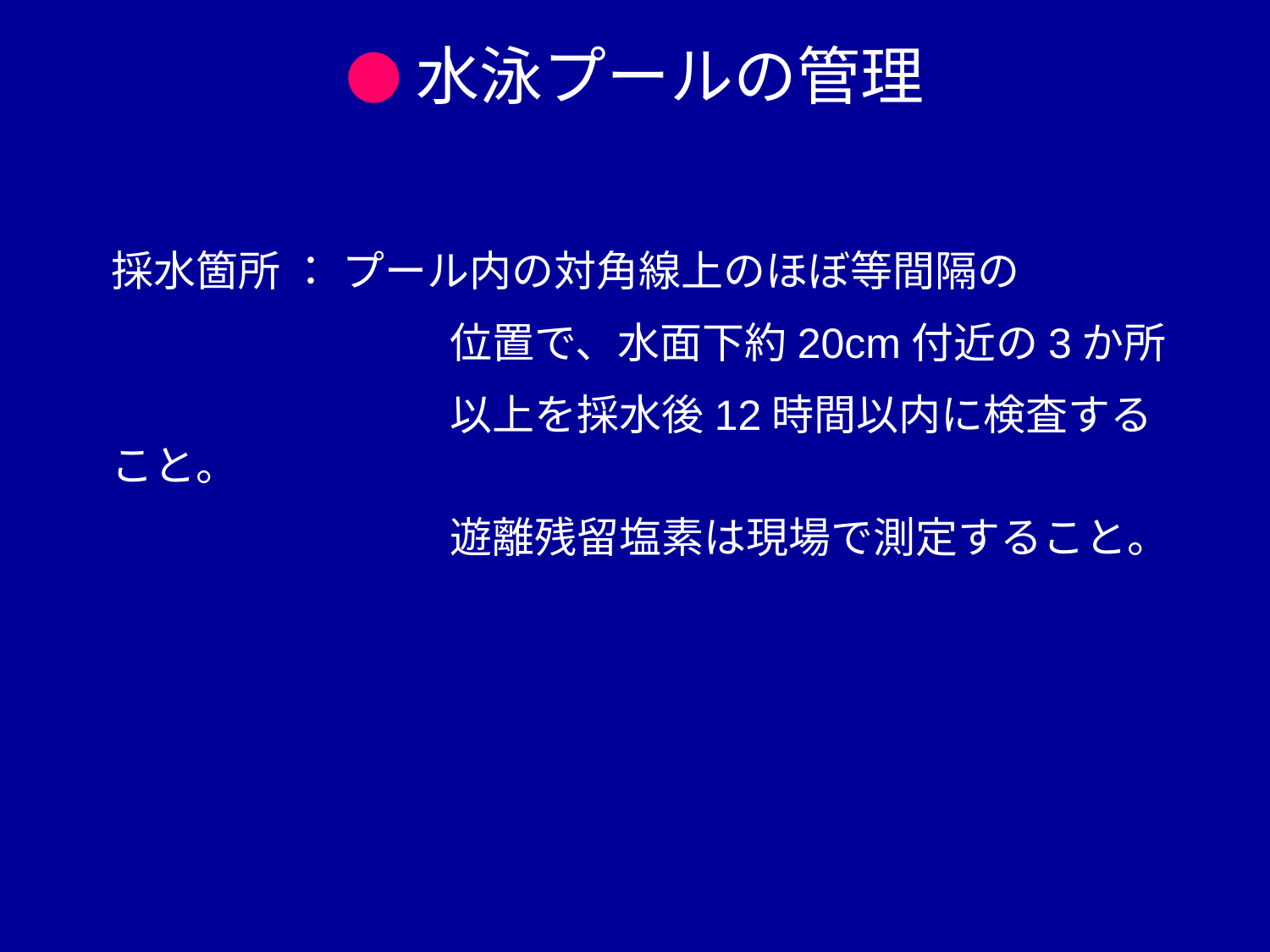

●水泳プールの管理
採水箇所 ： プール内の対角線上のほぼ等間隔の
　　　　　　　　位置で、水面下約20cm付近の3か所
　　　　　　　　以上を採水後12時間以内に検査すること。
　　　　　　　　遊離残留塩素は現場で測定すること。